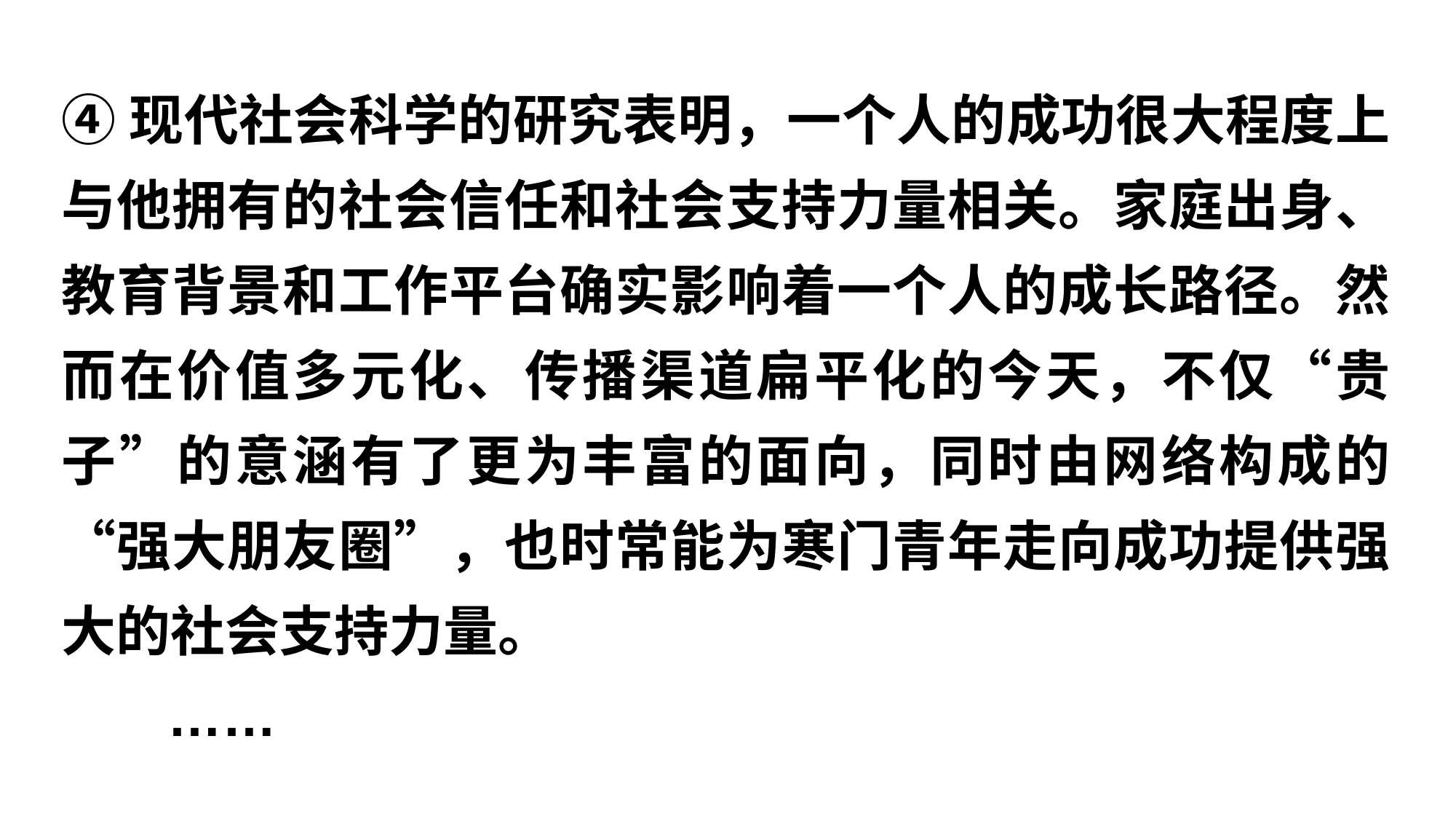

④现代社会科学的研究表明，一个人的成功很大程度上与他拥有的社会信任和社会支持力量相关。家庭出身、教育背景和工作平台确实影响着一个人的成长路径。然而在价值多元化、传播渠道扁平化的今天，不仅“贵子”的意涵有了更为丰富的面向，同时由网络构成的“强大朋友圈”，也时常能为寒门青年走向成功提供强大的社会支持力量。
       ……